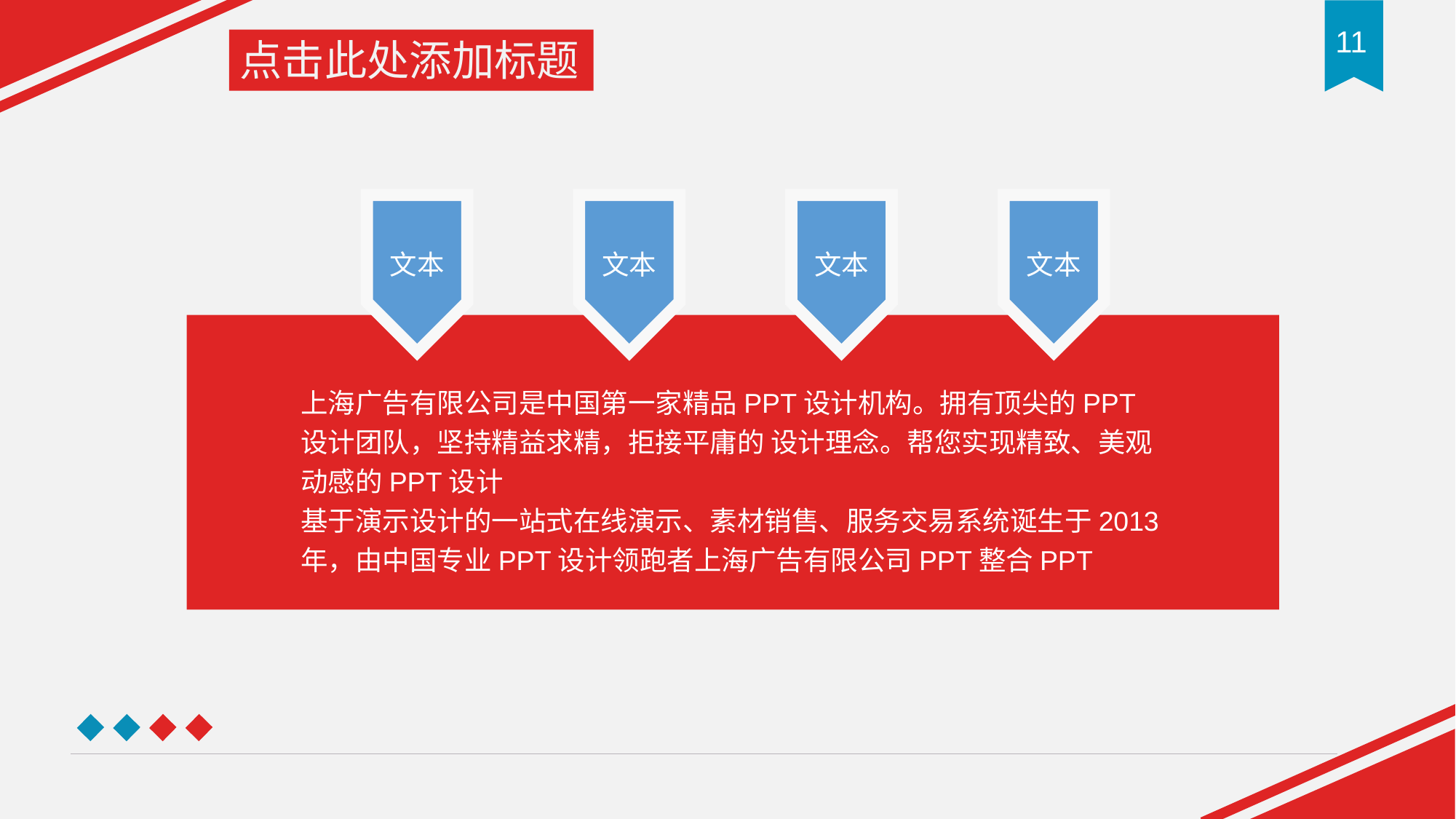

11
点击此处添加标题

文本
文本
文本
文本

上海广告有限公司是中国第一家精品PPT设计机构。拥有顶尖的PPT设计团队，坚持精益求精，拒接平庸的 设计理念。帮您实现精致、美观动感的PPT设计
基于演示设计的一站式在线演示、素材销售、服务交易系统诞生于2013年，由中国专业PPT设计领跑者上海广告有限公司PPT整合PPT